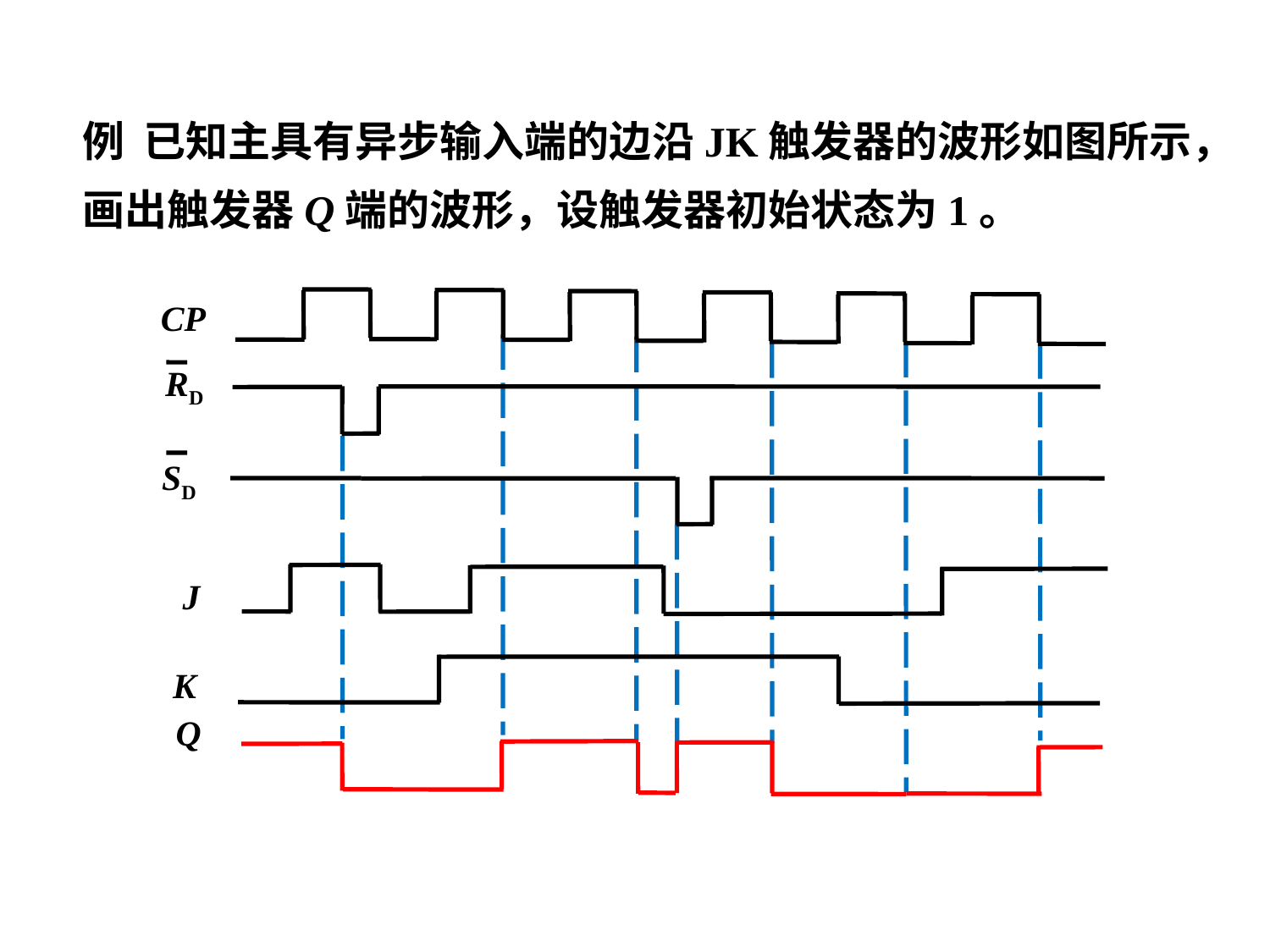

例  已知主具有异步输入端的边沿JK触发器的波形如图所示，画出触发器Q端的波形，设触发器初始状态为1。

J

CP

RD

SD

K

Q